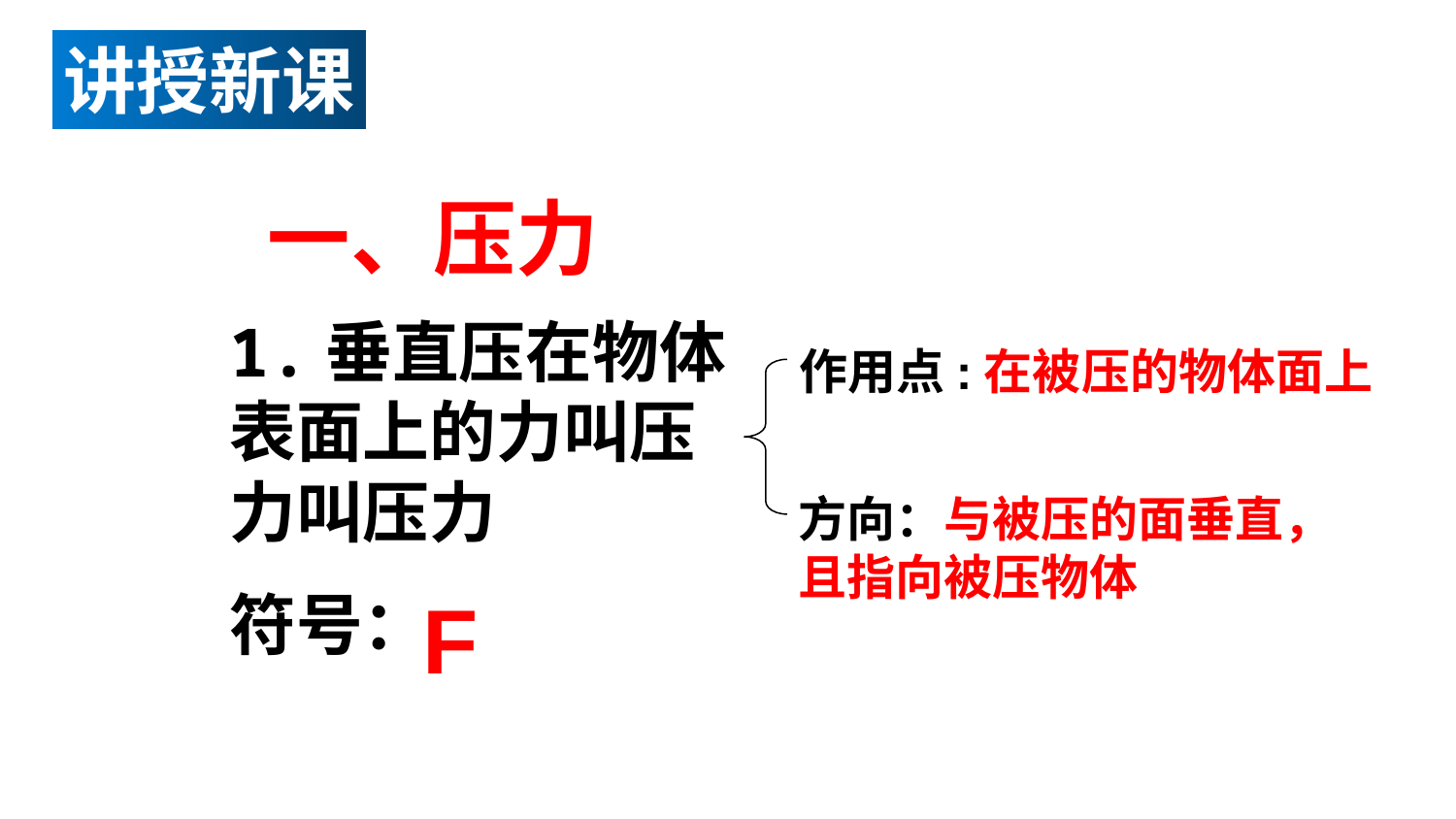

讲授新课
一、压力
1.垂直压在物体表面上的力叫压力叫压力
符号：
作用点:在被压的物体面上

方向：与被压的面垂直，且指向被压物体
F